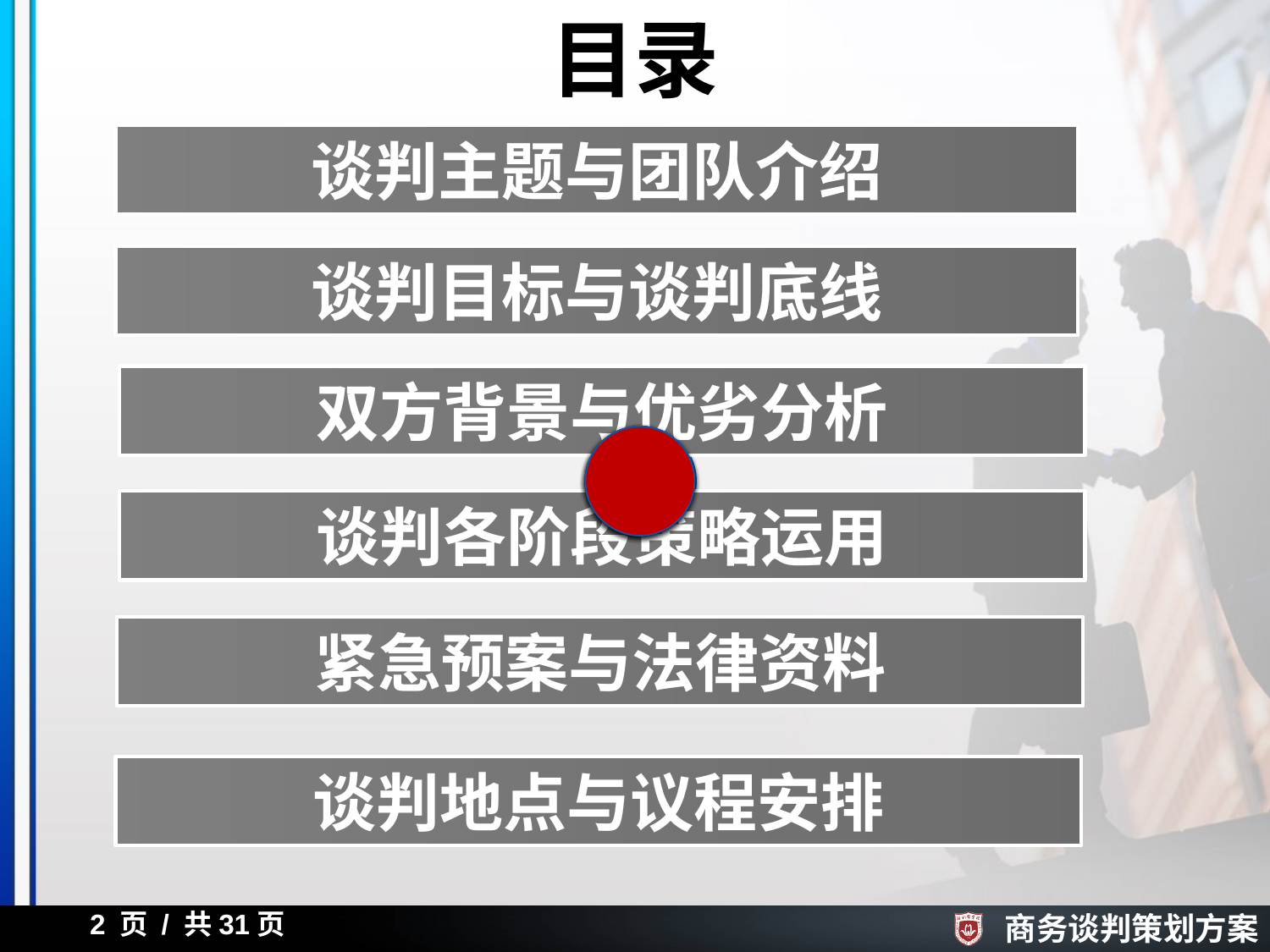

目录
谈判主题与团队介绍
谈判目标与谈判底线
双方背景与优劣分析
5
4
3
2
1

6
谈判各阶段策略运用
紧急预案与法律资料
谈判地点与议程安排
2 页 / 共31页